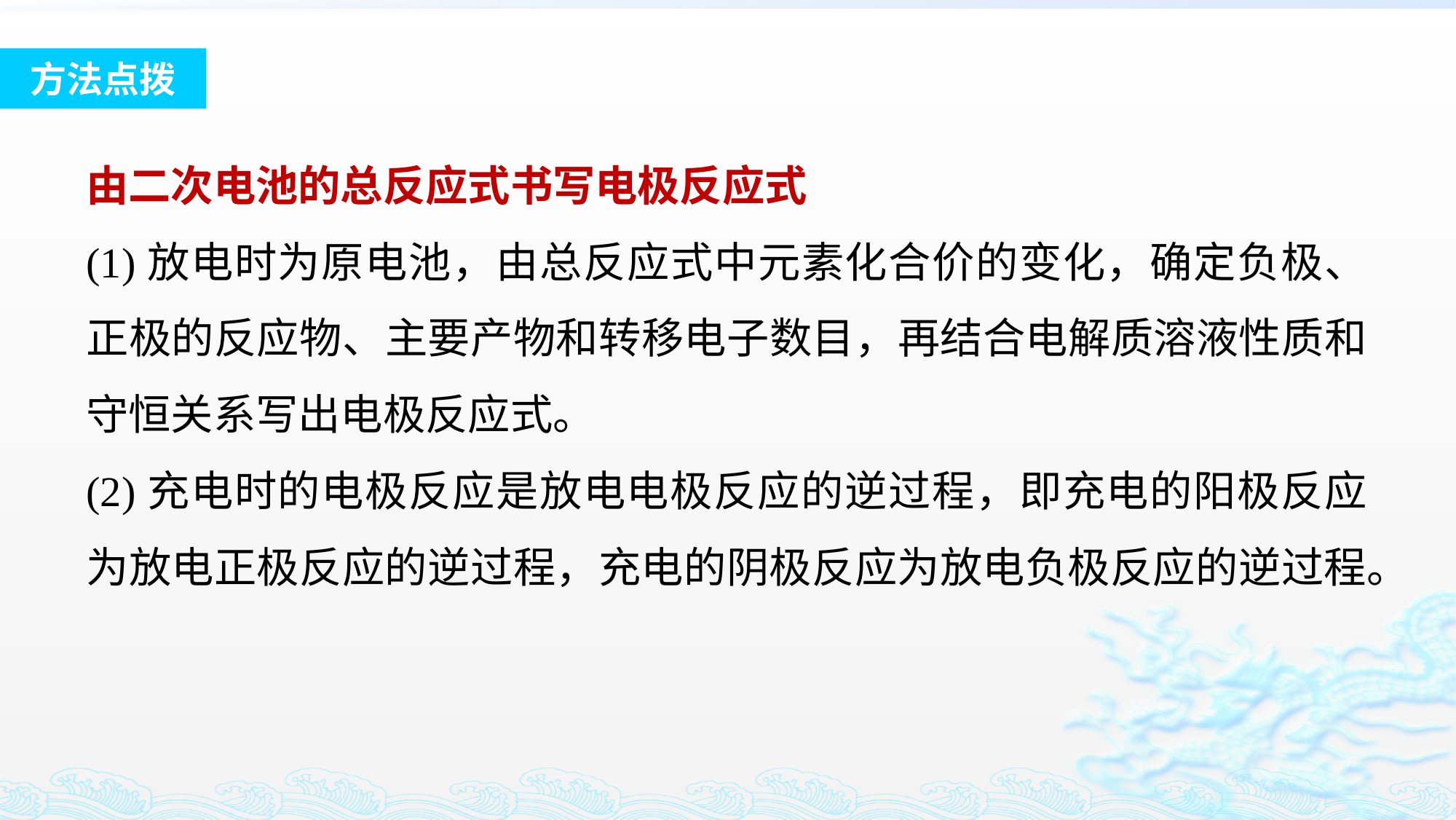

方法点拨
由二次电池的总反应式书写电极反应式
(1)放电时为原电池，由总反应式中元素化合价的变化，确定负极、正极的反应物、主要产物和转移电子数目，再结合电解质溶液性质和守恒关系写出电极反应式。
(2)充电时的电极反应是放电电极反应的逆过程，即充电的阳极反应为放电正极反应的逆过程，充电的阴极反应为放电负极反应的逆过程。